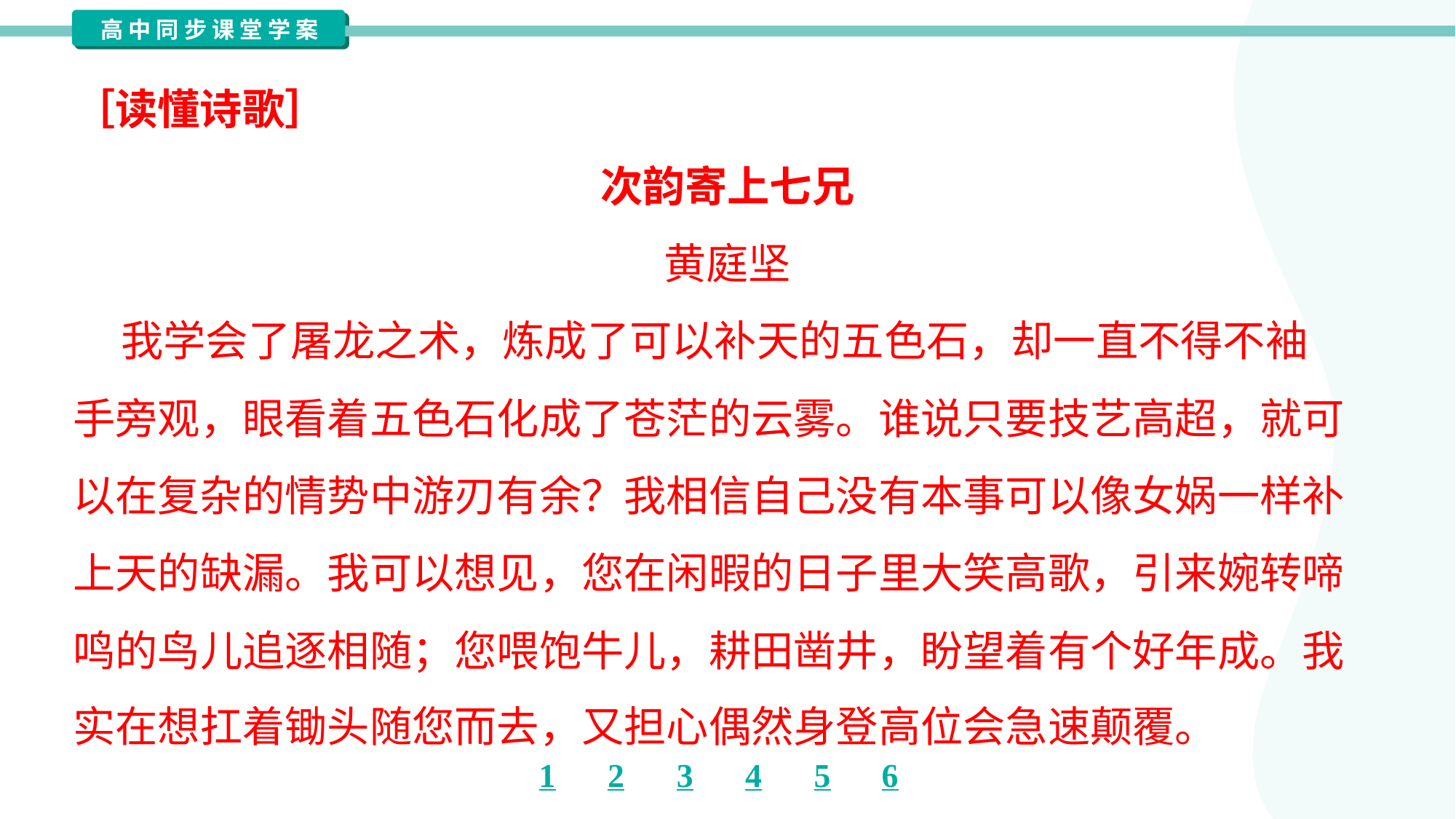

［读懂诗歌］
次韵寄上七兄
黄庭坚
    我学会了屠龙之术，炼成了可以补天的五色石，却一直不得不袖
手旁观，眼看着五色石化成了苍茫的云雾。谁说只要技艺高超，就可
以在复杂的情势中游刃有余？我相信自己没有本事可以像女娲一样补
上天的缺漏。我可以想见，您在闲暇的日子里大笑高歌，引来婉转啼
鸣的鸟儿追逐相随；您喂饱牛儿，耕田凿井，盼望着有个好年成。我
实在想扛着锄头随您而去，又担心偶然身登高位会急速颠覆。